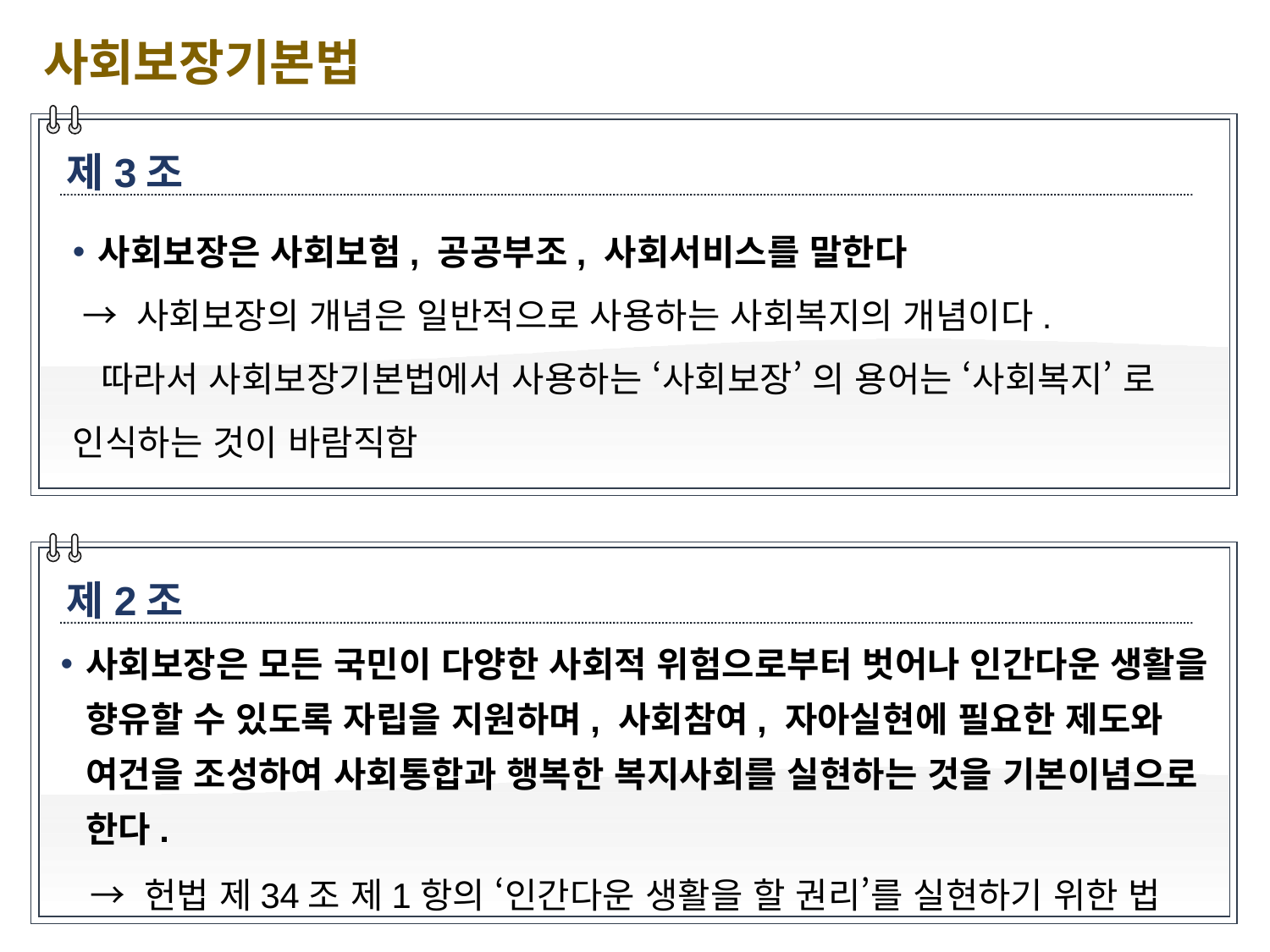

사회보장기본법

제3조

사회보장은 사회보험, 공공부조, 사회서비스를 말한다
 → 사회보장의 개념은 일반적으로 사용하는 사회복지의 개념이다.
  따라서 사회보장기본법에서 사용하는 ‘사회보장’ 의 용어는 ‘사회복지’ 로 인식하는 것이 바람직함

제2조

사회보장은 모든 국민이 다양한 사회적 위험으로부터 벗어나 인간다운 생활을 향유할 수 있도록 자립을 지원하며, 사회참여, 자아실현에 필요한 제도와 여건을 조성하여 사회통합과 행복한 복지사회를 실현하는 것을 기본이념으로 한다.
   → 헌법 제34조 제1항의 ‘인간다운 생활을 할 권리’를 실현하기 위한 법